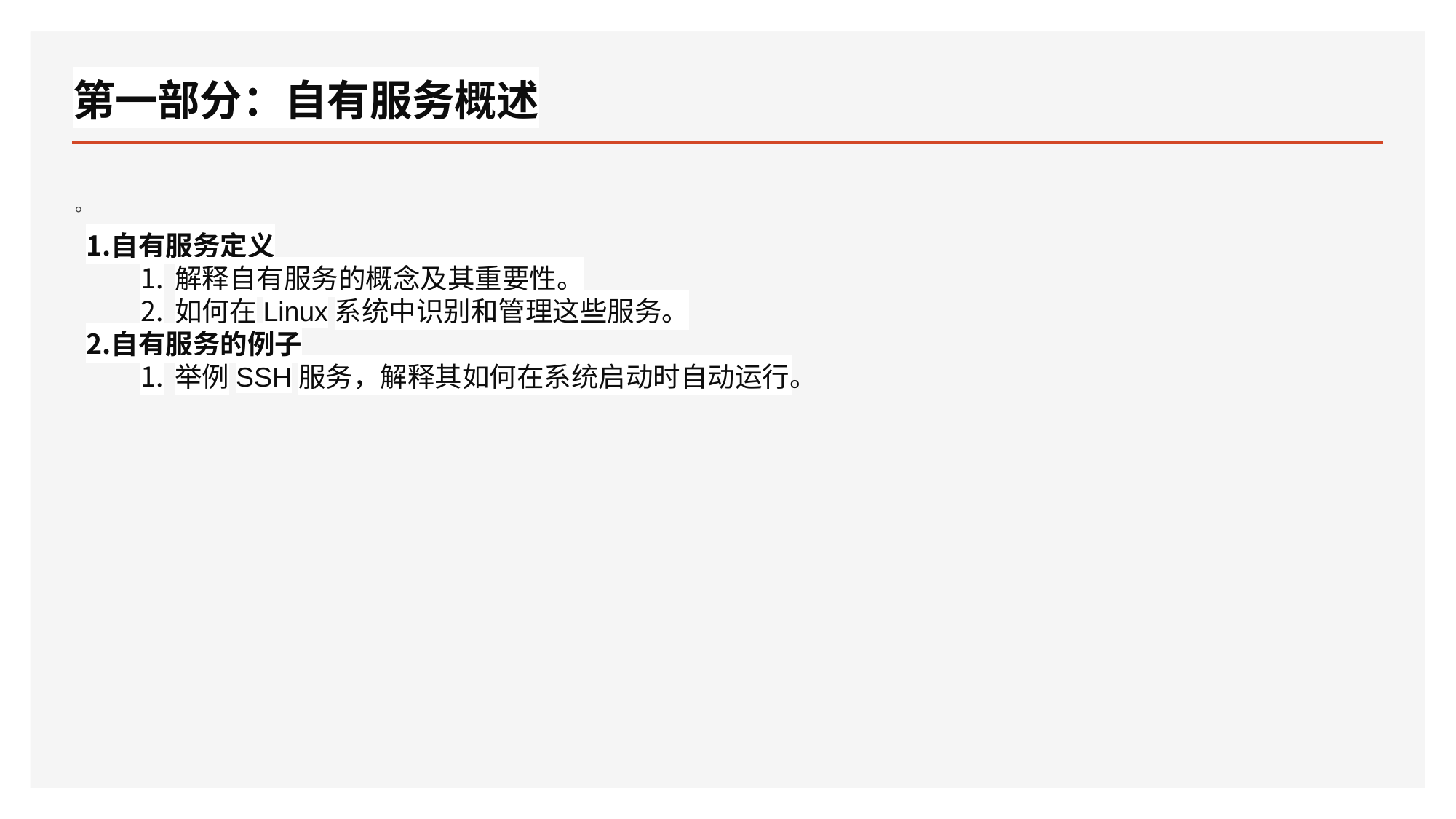

# 第一部分：自有服务概述
。
自有服务定义
解释自有服务的概念及其重要性。
如何在Linux系统中识别和管理这些服务。
自有服务的例子
举例SSH服务，解释其如何在系统启动时自动运行。